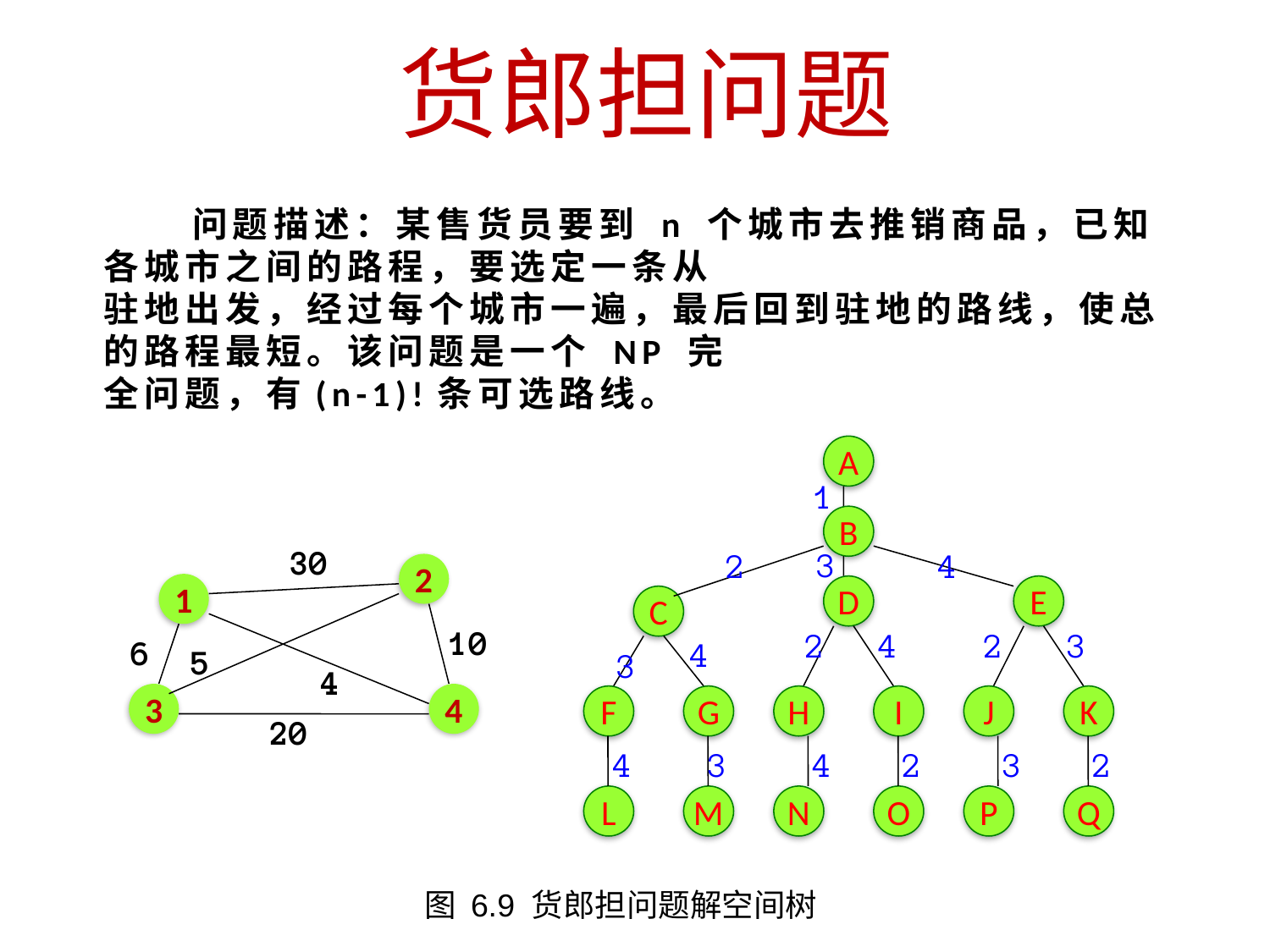

货郎担问题
      问题描述：某售货员要到 n 个城市去推销商品，已知各城市之间的路程，要选定一条从
驻地出发，经过每个城市一遍，最后回到驻地的路线，使总的路程最短。该问题是一个 NP 完
全问题，有(n-1)!条可选路线。
A
1

B
3
2
4

D
E
C
2
4
2
3
4

3
F
G
H
I
J
K
4
3
4
2
3
2

L
M
N
O
P
Q
30
2
1

10
6

5
4
3
4
20

图 6.9 货郎担问题解空间树